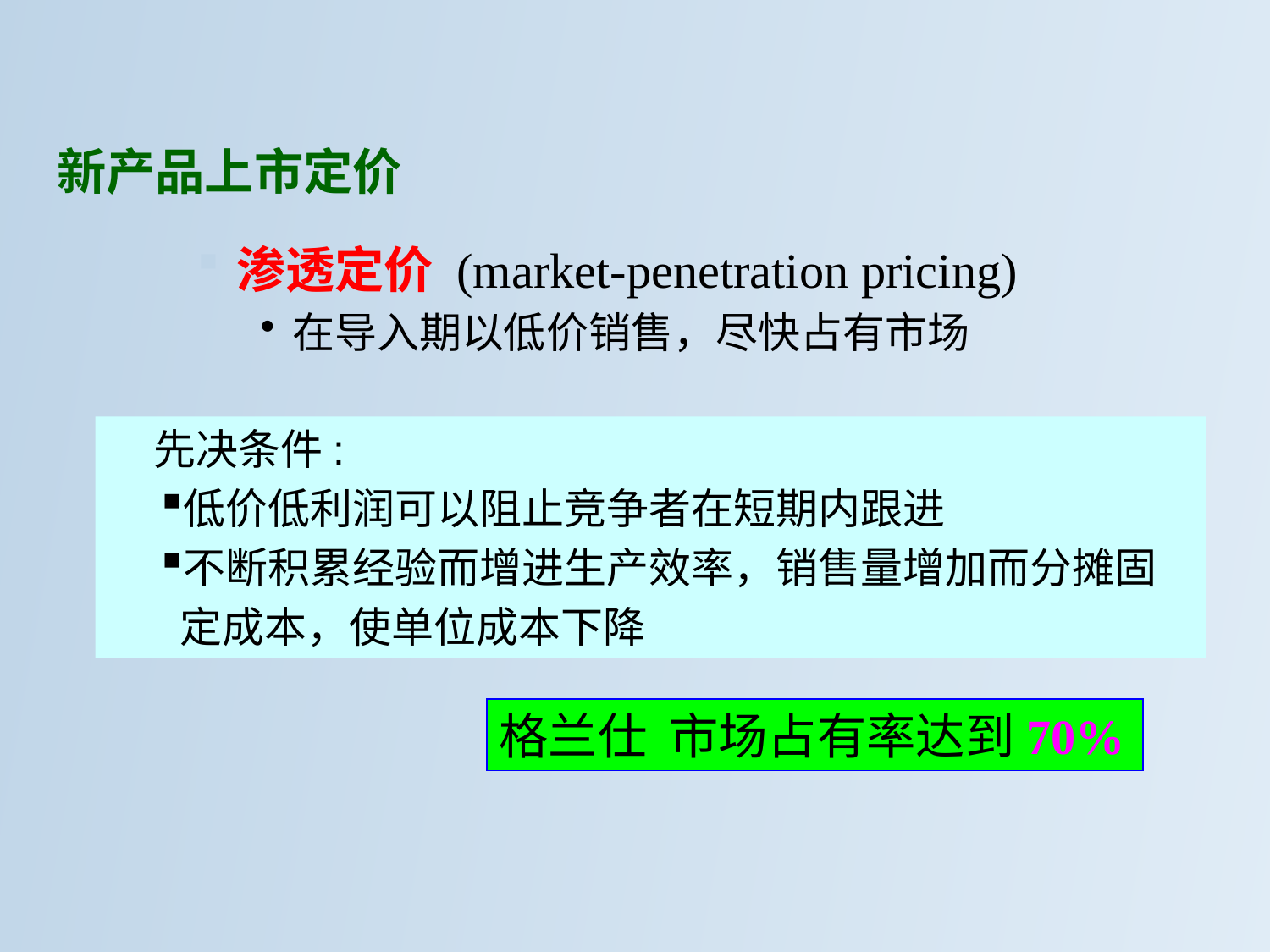

新产品上市定价
渗透定价 (market-penetration pricing)
在导入期以低价销售，尽快占有市场
 先决条件:
低价低利润可以阻止竞争者在短期内跟进
不断积累经验而增进生产效率，销售量增加而分摊固
 定成本，使单位成本下降
格兰仕  市场占有率达到70%